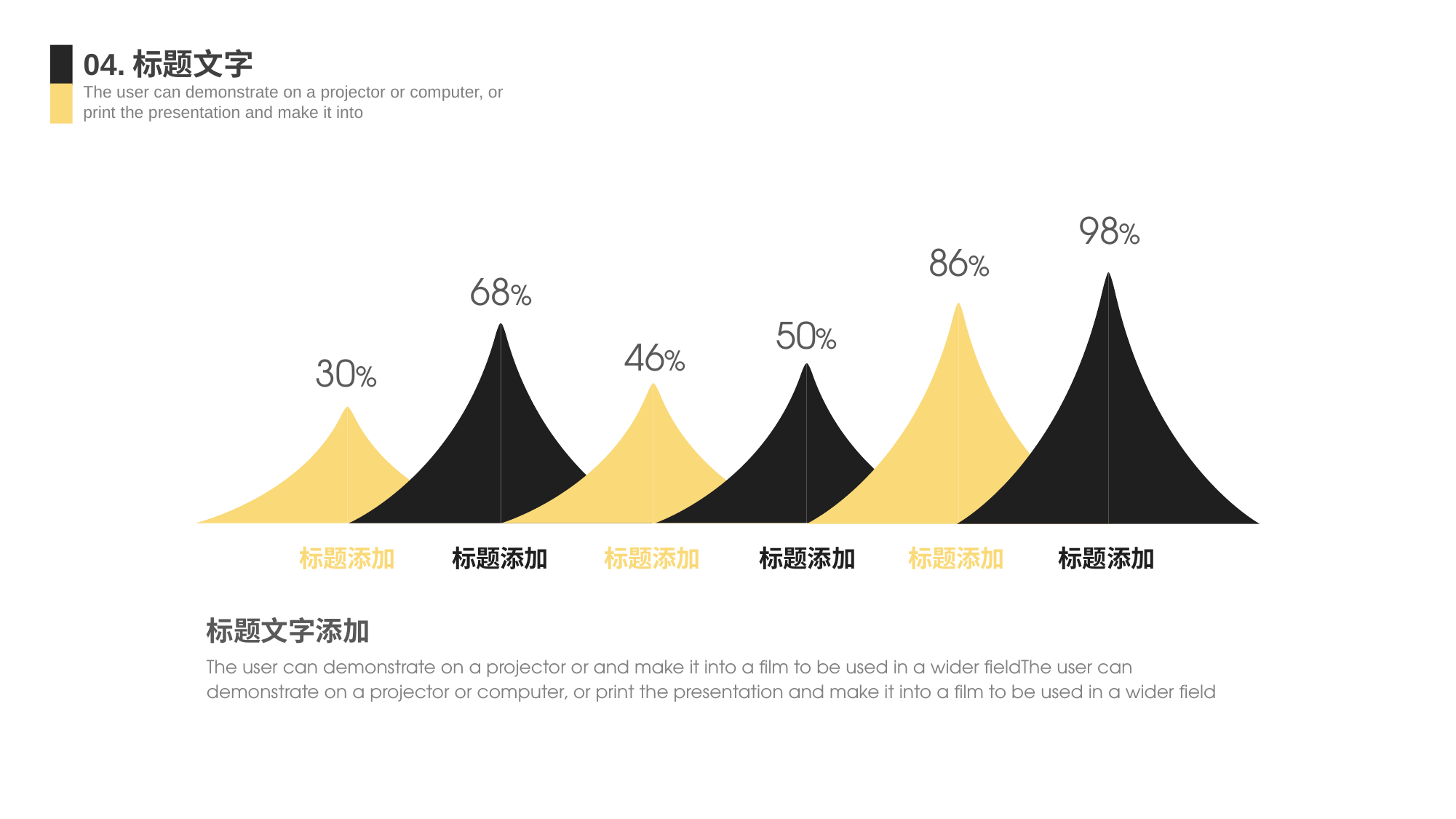

04.标题文字

The user can demonstrate on a projector or computer, or print the presentation and make it into

98%
86%
68%

50%

46%

30%

标题添加
标题添加
标题添加
标题添加
标题添加
标题添加
标题文字添加
The user can demonstrate on a projector or and make it into a film to be used in a wider fieldThe user can demonstrate on a projector or computer, or print the presentation and make it into a film to be used in a wider field